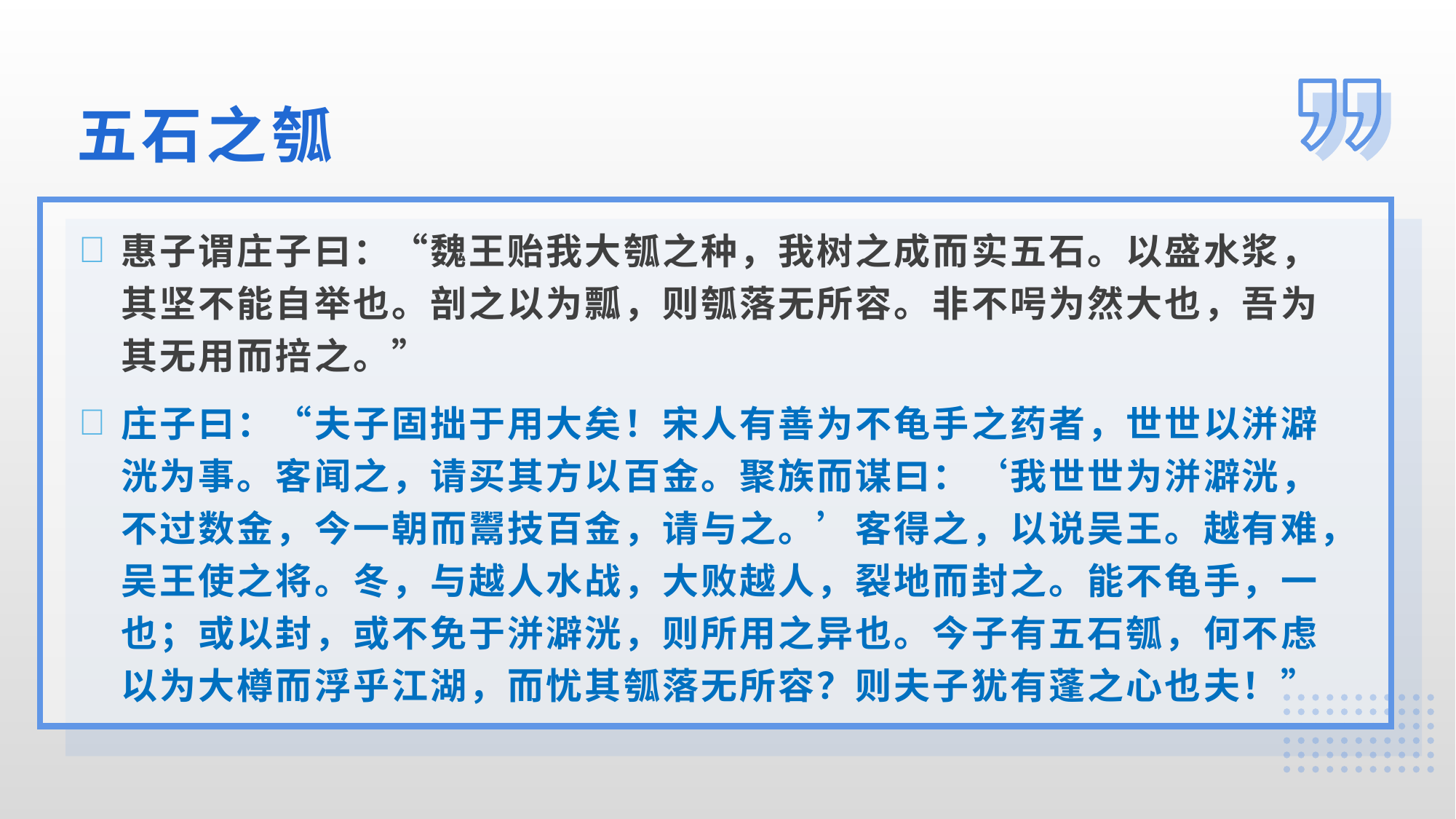

五石之瓠

惠子谓庄子曰：“魏王贻我大瓠之种，我树之成而实五石。以盛水浆，其坚不能自举也。剖之以为瓢，则瓠落无所容。非不呺为然大也，吾为其无用而掊之。”
庄子曰：“夫子固拙于用大矣！宋人有善为不龟手之药者，世世以洴澼洸为事。客闻之，请买其方以百金。聚族而谋曰：‘我世世为洴澼洸，不过数金，今一朝而鬻技百金，请与之。’客得之，以说吴王。越有难，吴王使之将。冬，与越人水战，大败越人，裂地而封之。能不龟手，一也；或以封，或不免于洴澼洸，则所用之异也。今子有五石瓠，何不虑以为大樽而浮乎江湖，而忧其瓠落无所容？则夫子犹有蓬之心也夫！”